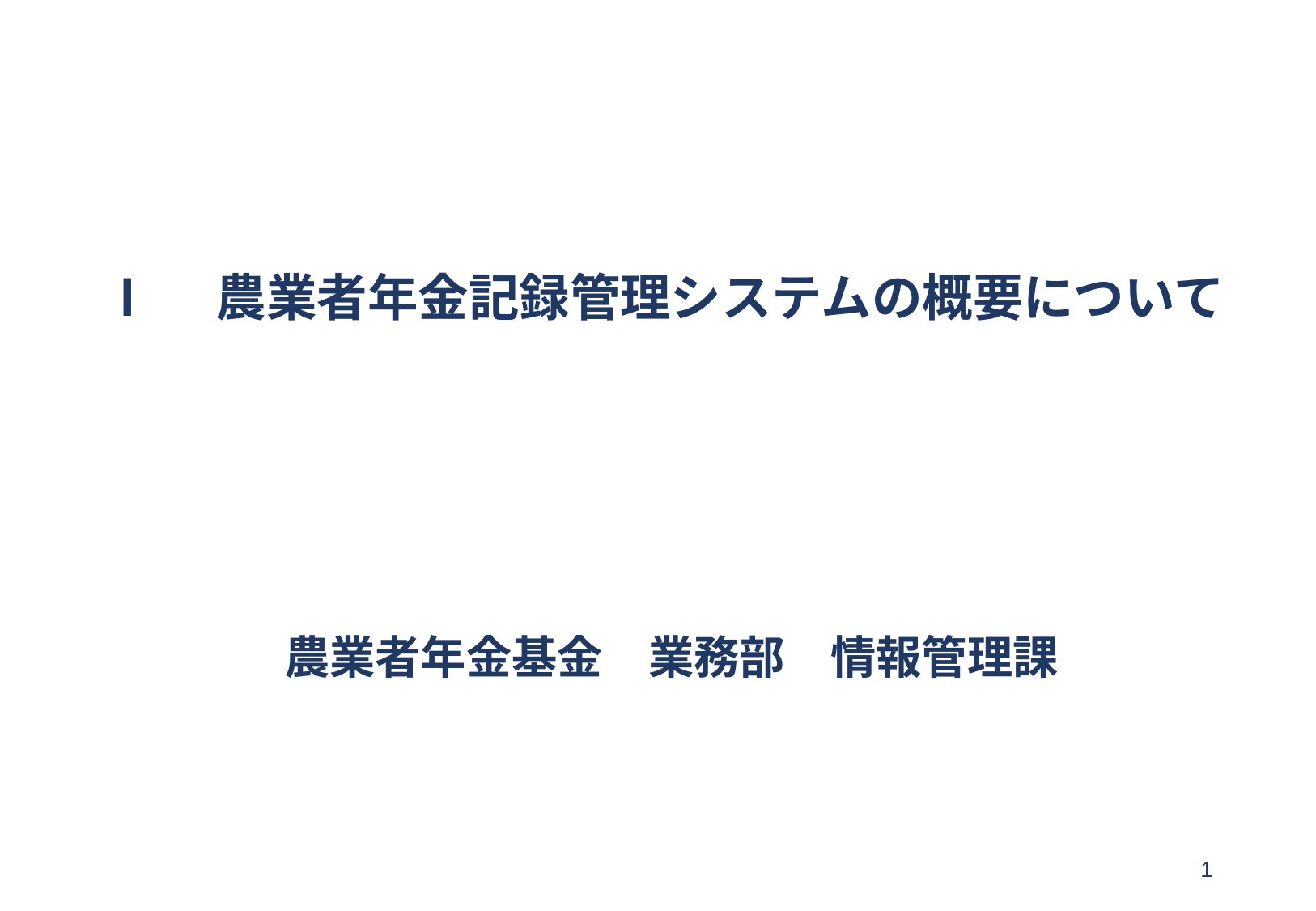

Ⅰ　農業者年金記録管理システムの概要について
農業者年金基金　業務部　情報管理課
1